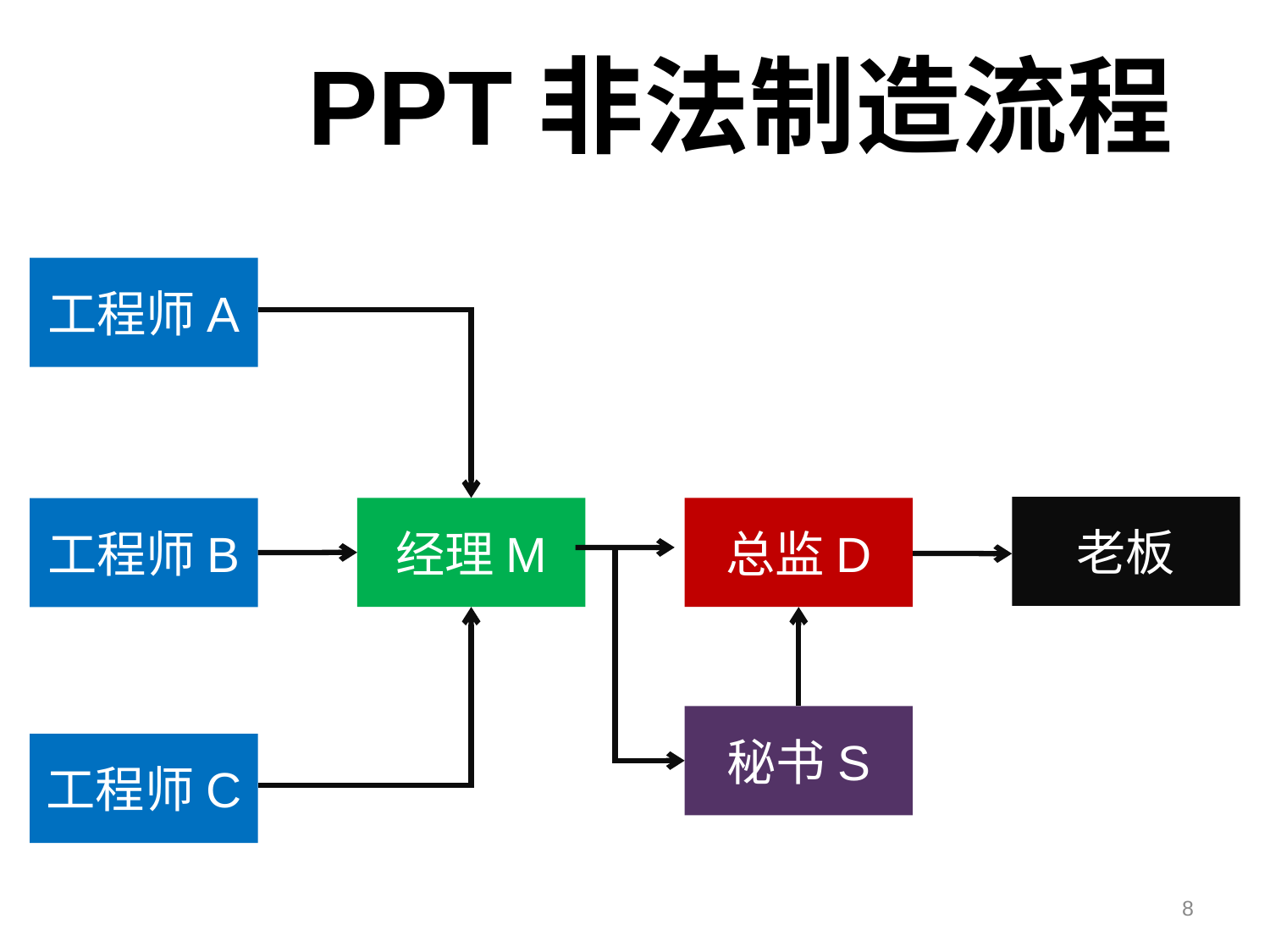

PPT非法制造流程
工程师A

老板
经理M
总监D
工程师B

秘书S
工程师C
8